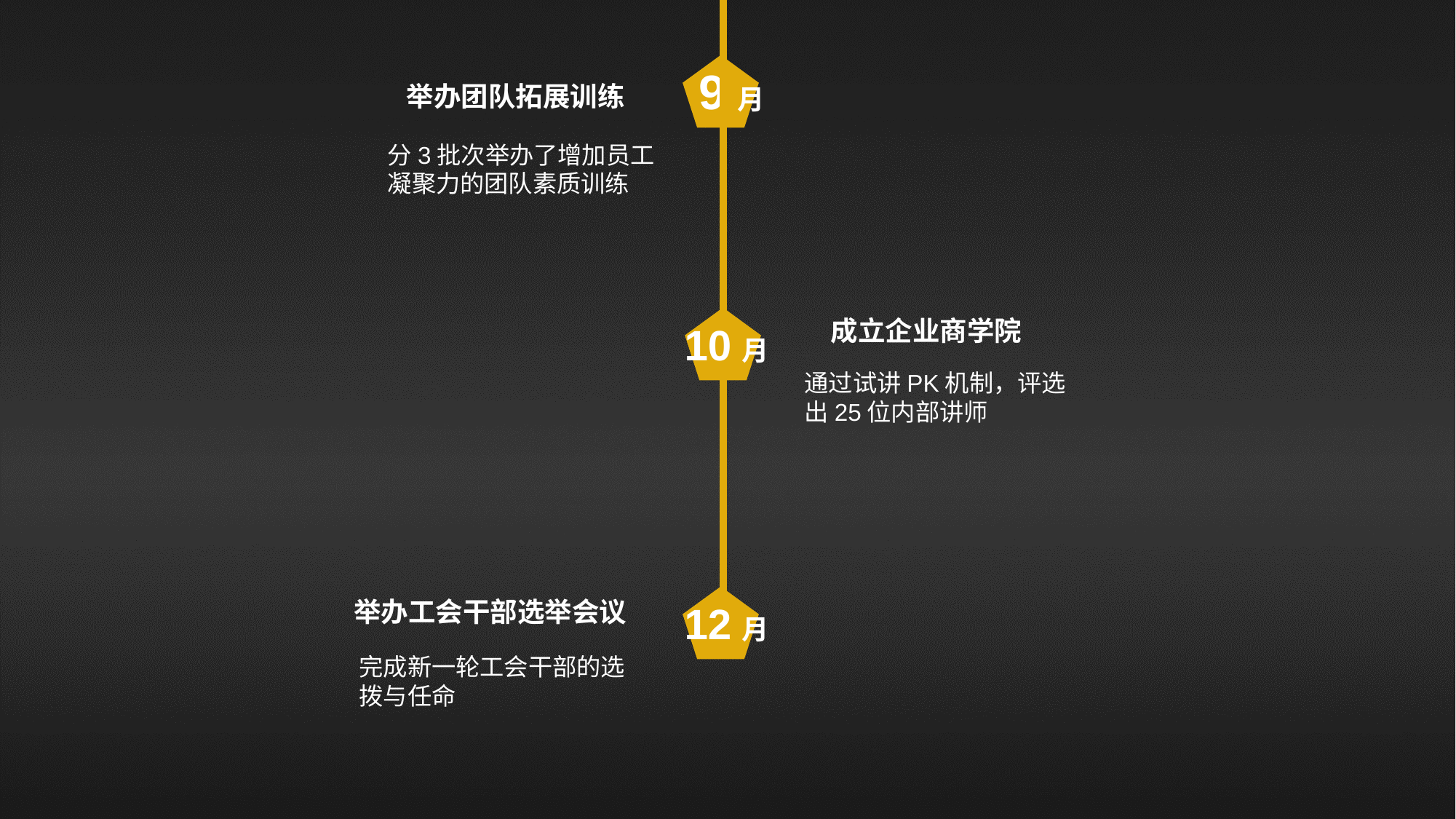

9月
举办团队拓展训练
分3批次举办了增加员工凝聚力的团队素质训练

成立企业商学院
10月
通过试讲PK机制，评选出25位内部讲师

举办工会干部选举会议
12月
完成新一轮工会干部的选拨与任命